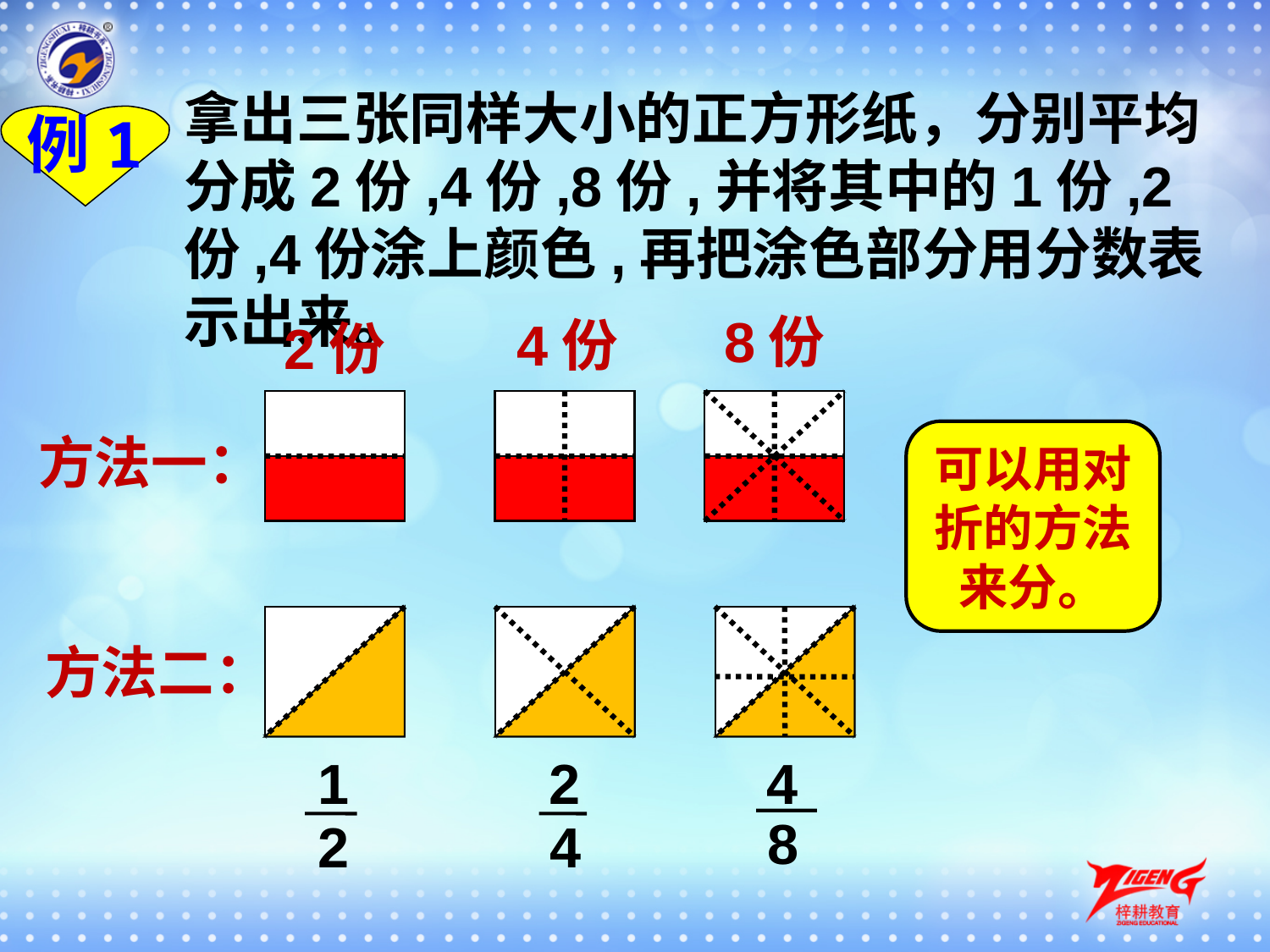

拿出三张同样大小的正方形纸，分别平均分成2份,4份,8份,并将其中的1份,2份,4份涂上颜色,再把涂色部分用分数表示出来。
例1
8份
4份
2份

方法一：
可以用对折的方法来分。

方法二：

4
8

1
2

2
4